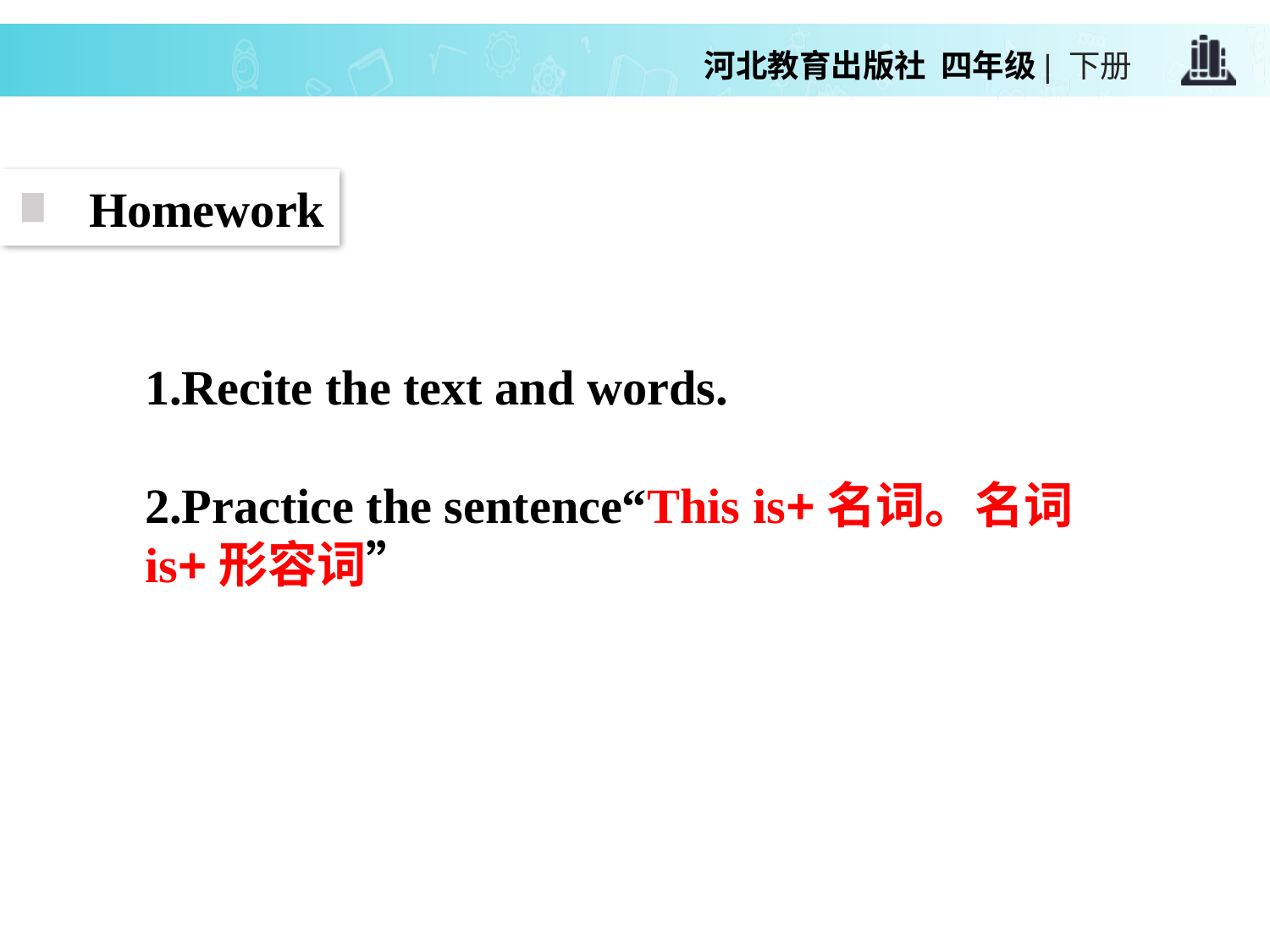

Homework

1.Recite the text and words.

2.Practice the sentence“This is+名词。名词 is+形容词”